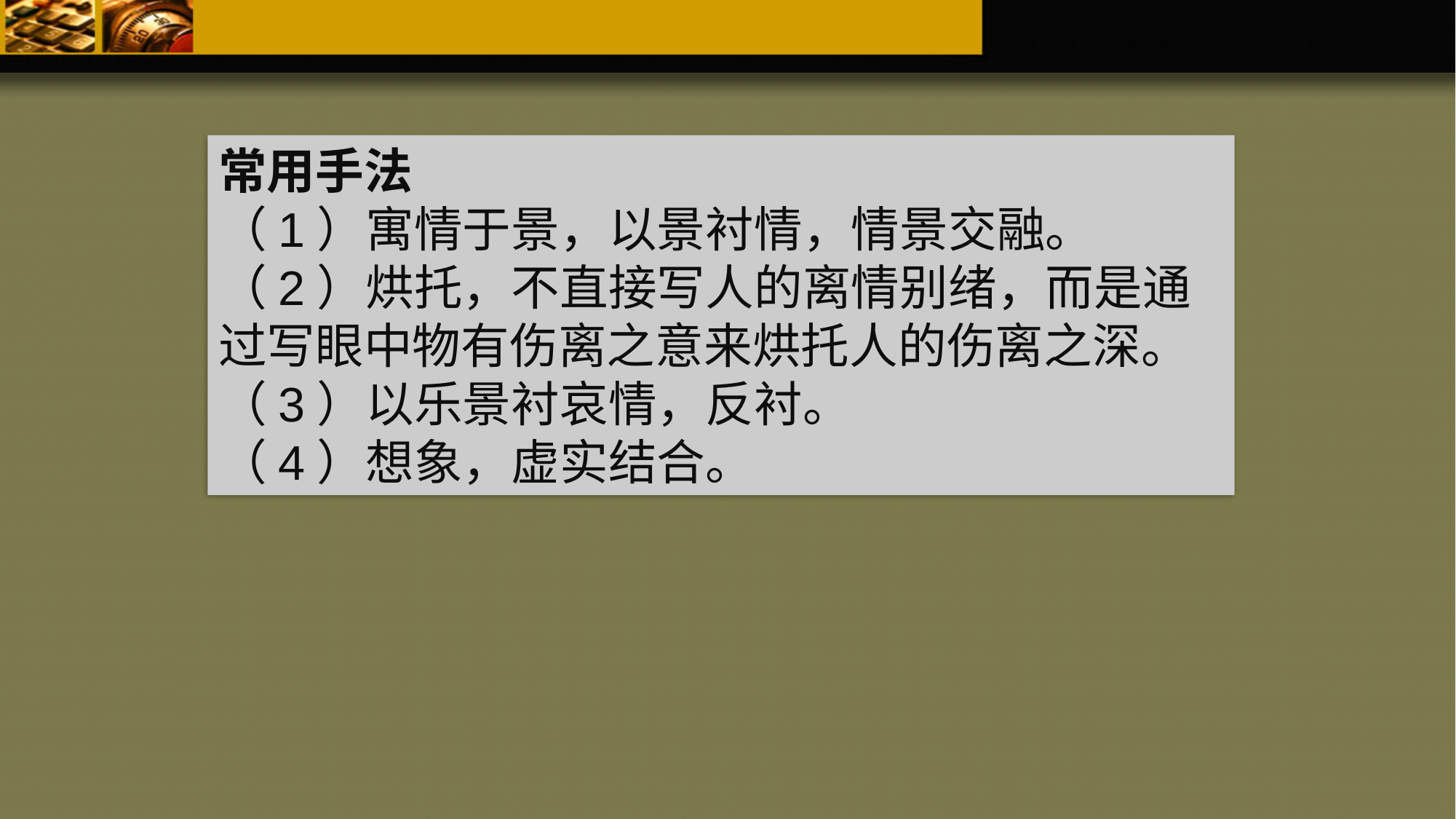

常用手法
（1）寓情于景，以景衬情，情景交融。
（2）烘托，不直接写人的离情别绪，而是通过写眼中物有伤离之意来烘托人的伤离之深。
（3）以乐景衬哀情，反衬。
（4）想象，虚实结合。